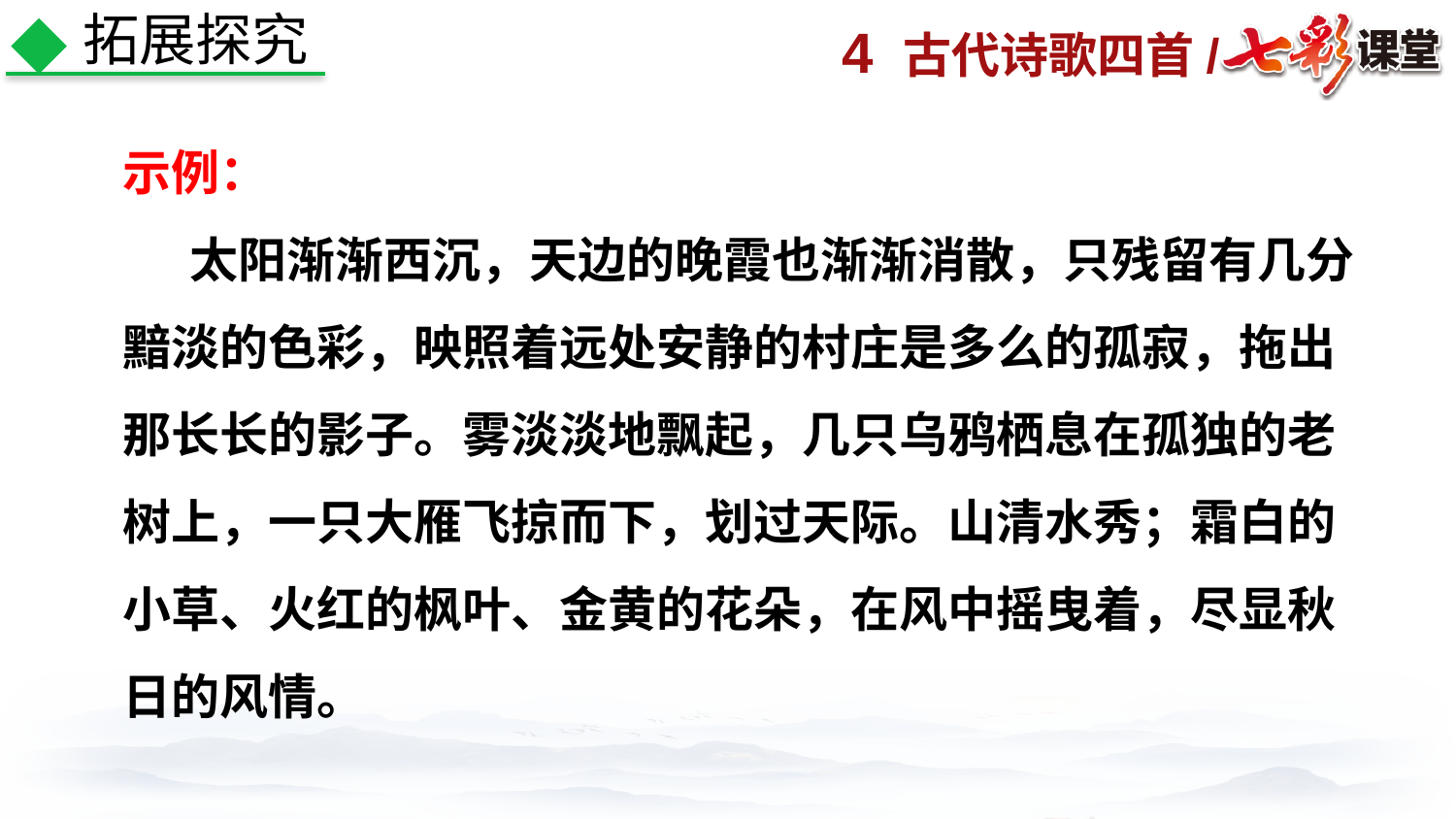

拓展探究

示例：
     太阳渐渐西沉，天边的晚霞也渐渐消散，只残留有几分黯淡的色彩，映照着远处安静的村庄是多么的孤寂，拖出那长长的影子。雾淡淡地飘起，几只乌鸦栖息在孤独的老树上，一只大雁飞掠而下，划过天际。山清水秀；霜白的小草、火红的枫叶、金黄的花朵，在风中摇曳着，尽显秋日的风情。